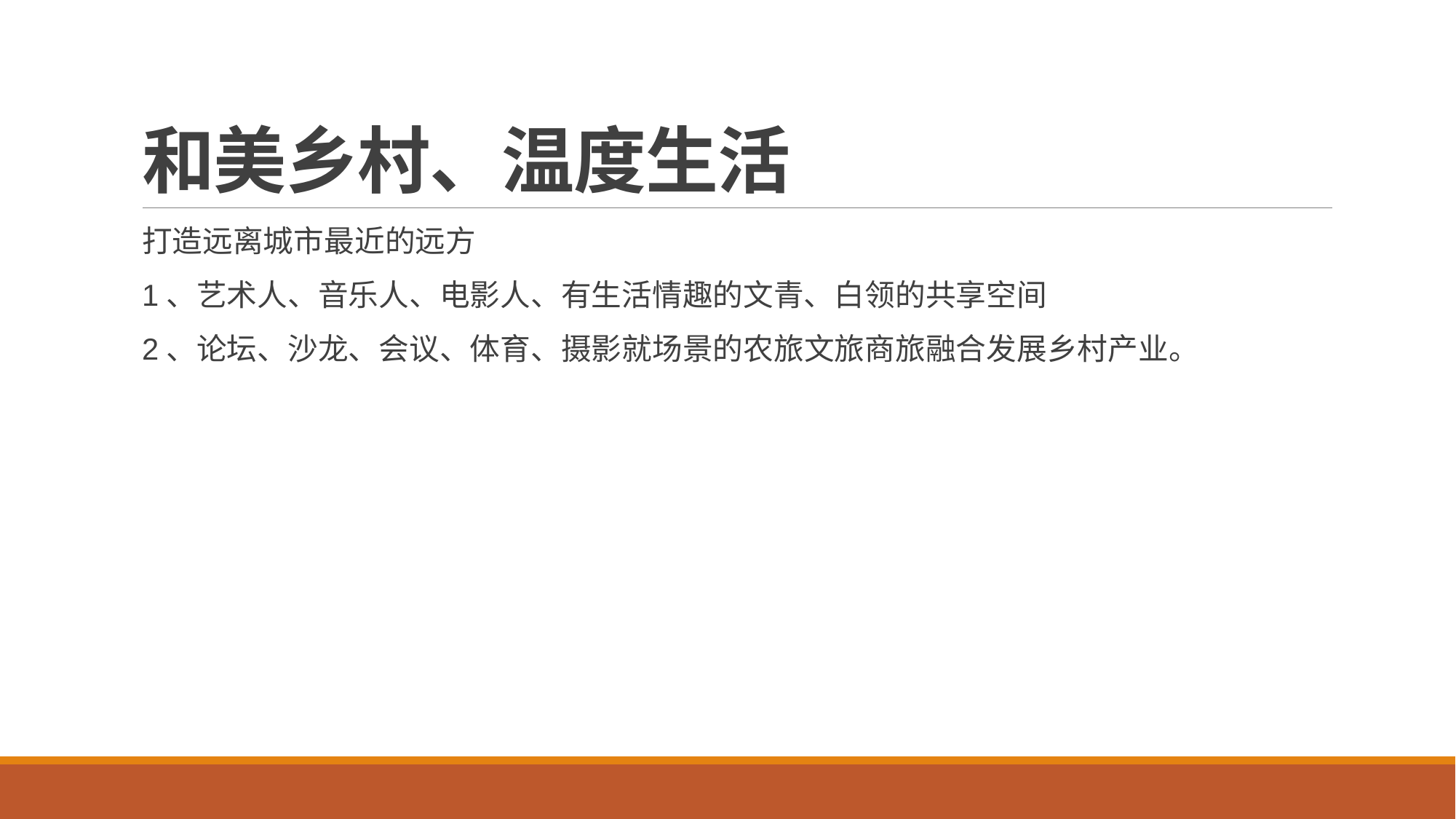

# 和美乡村、温度生活
打造远离城市最近的远方
1、艺术人、音乐人、电影人、有生活情趣的文青、白领的共享空间
2、论坛、沙龙、会议、体育、摄影就场景的农旅文旅商旅融合发展乡村产业。